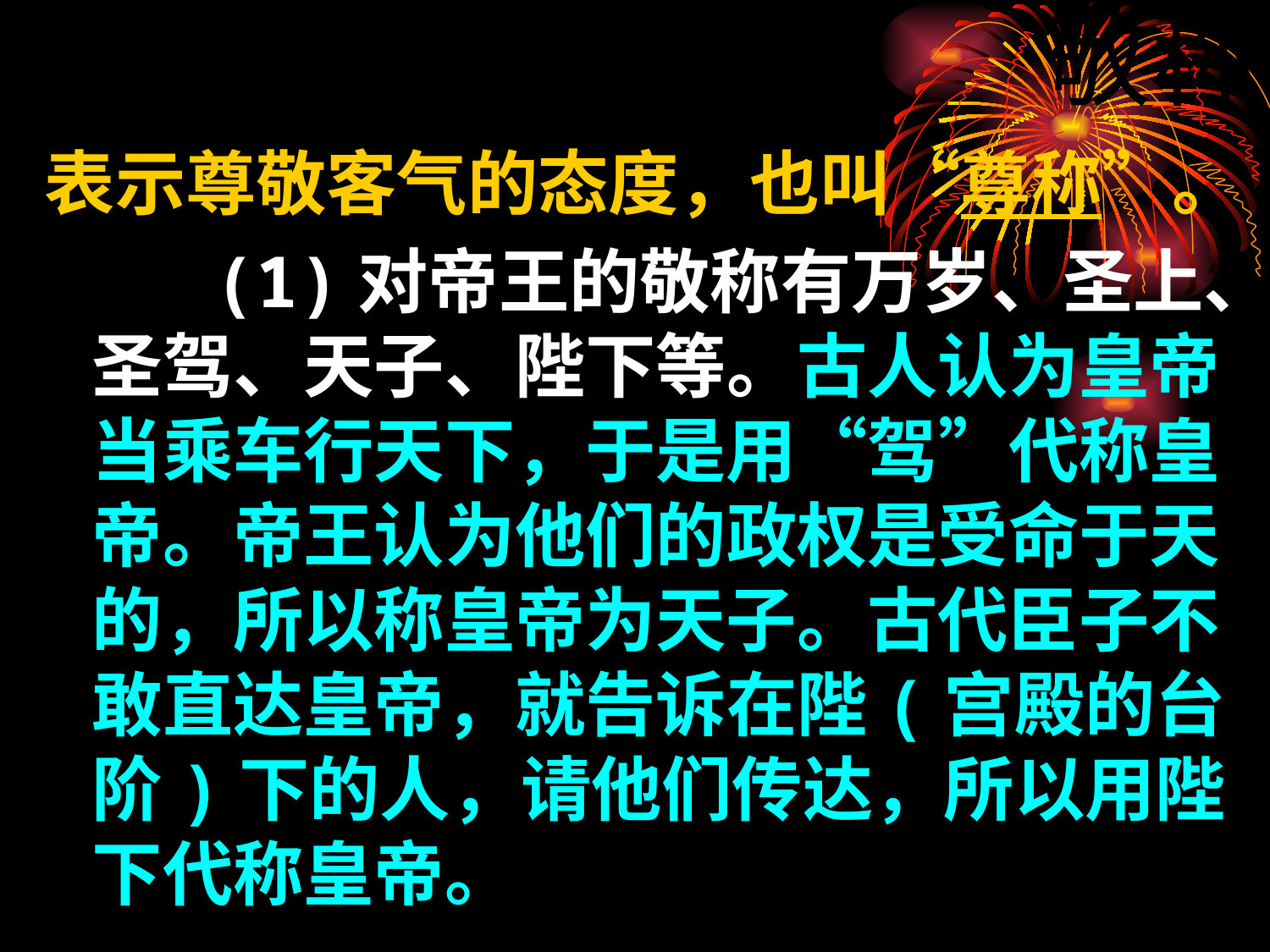

敬称
表示尊敬客气的态度，也叫“尊称”。
    (1)对帝王的敬称有万岁、圣上、圣驾、天子、陛下等。古人认为皇帝当乘车行天下，于是用“驾”代称皇帝。帝王认为他们的政权是受命于天的，所以称皇帝为天子。古代臣子不敢直达皇帝，就告诉在陛(宫殿的台阶)下的人，请他们传达，所以用陛下代称皇帝。